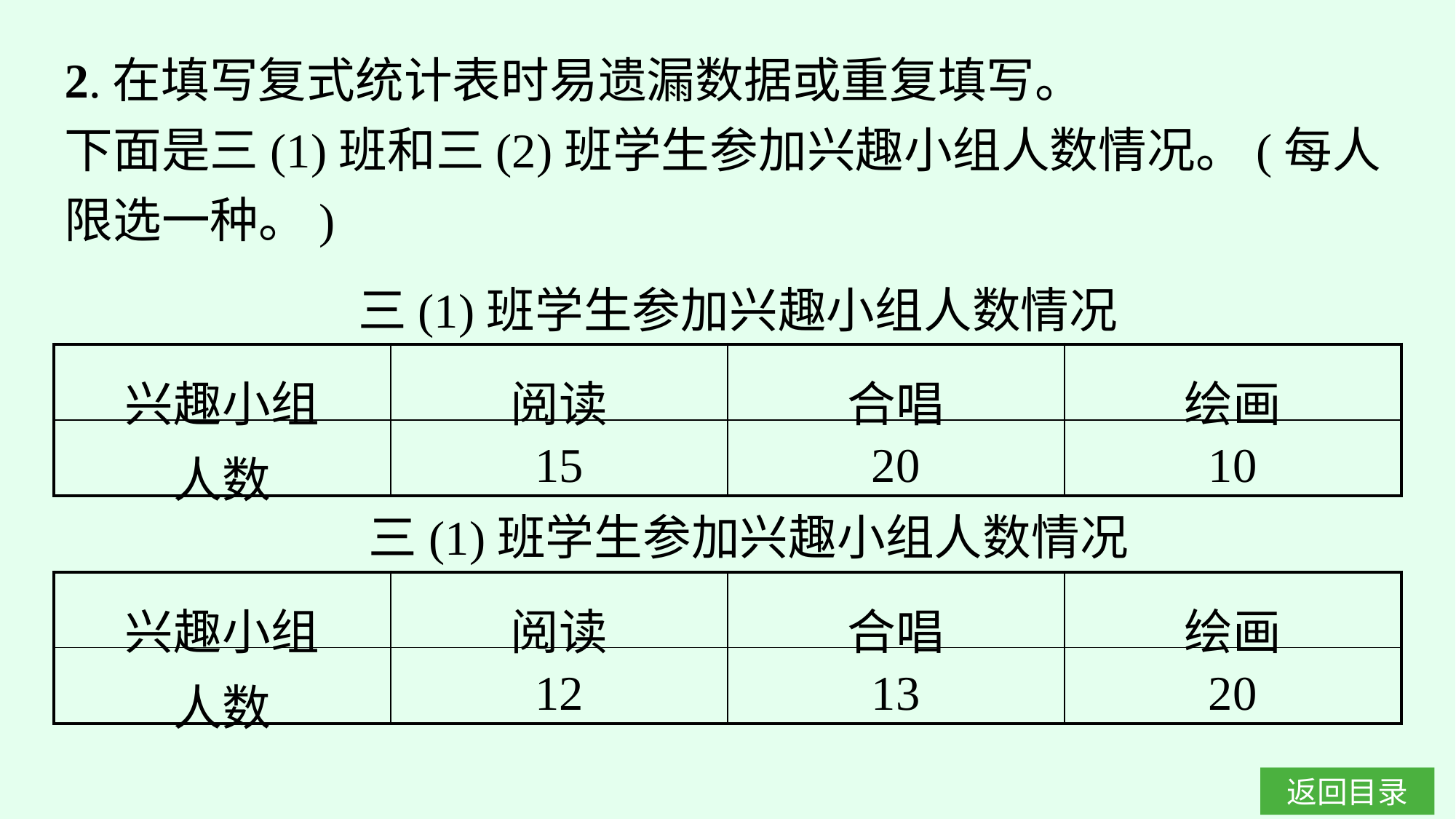

2.在填写复式统计表时易遗漏数据或重复填写。
下面是三(1)班和三(2)班学生参加兴趣小组人数情况。(每人限选一种。)
三(1)班学生参加兴趣小组人数情况
| 兴趣小组 | 阅读 | 合唱 | 绘画 |
| --- | --- | --- | --- |
| 人数 | 15 | 20 | 10 |
三(1)班学生参加兴趣小组人数情况
| 兴趣小组 | 阅读 | 合唱 | 绘画 |
| --- | --- | --- | --- |
| 人数 | 12 | 13 | 20 |